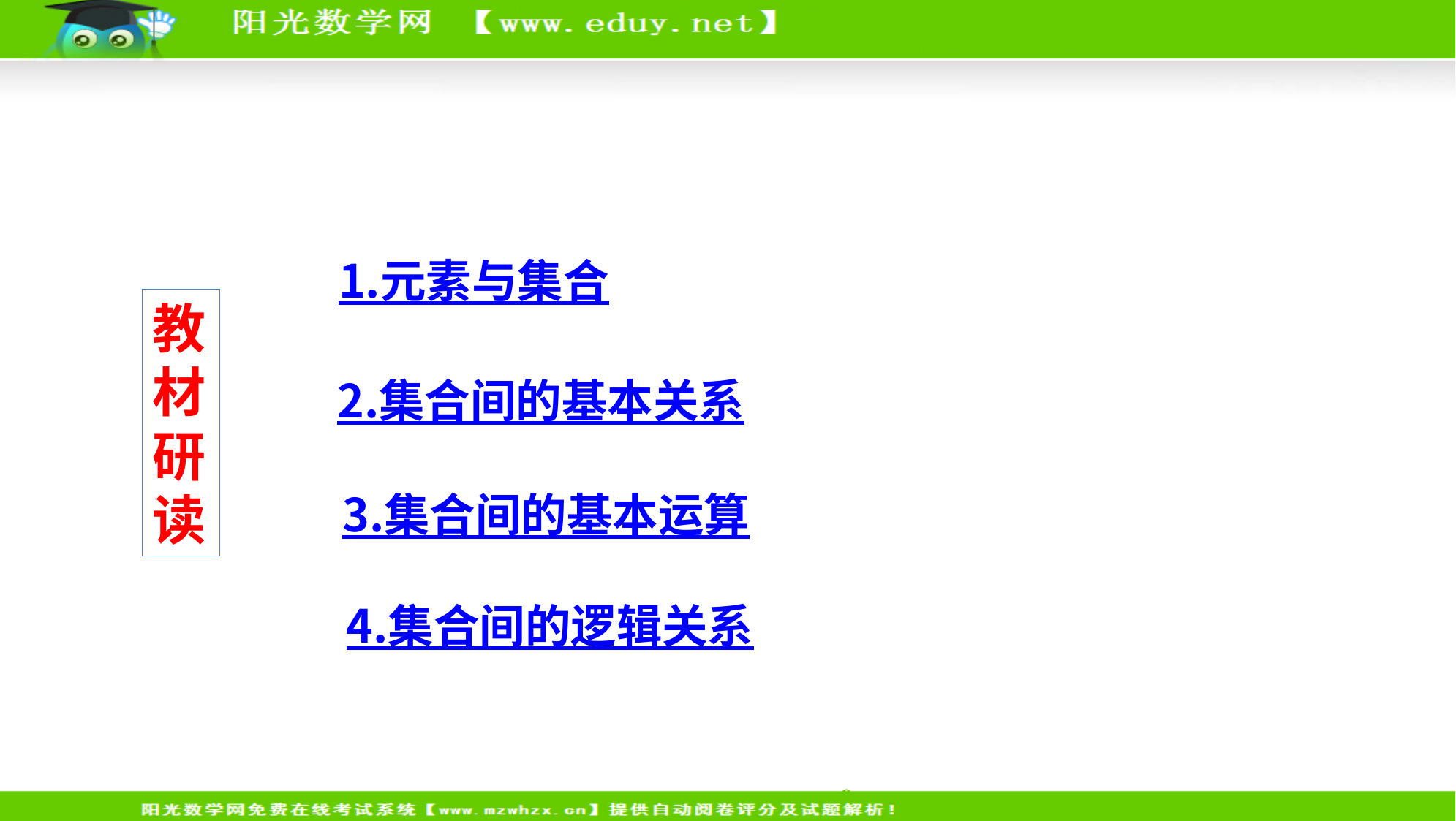

1.元素与集合
教材研读
2.集合间的基本关系
3.集合间的基本运算
4.集合间的逻辑关系